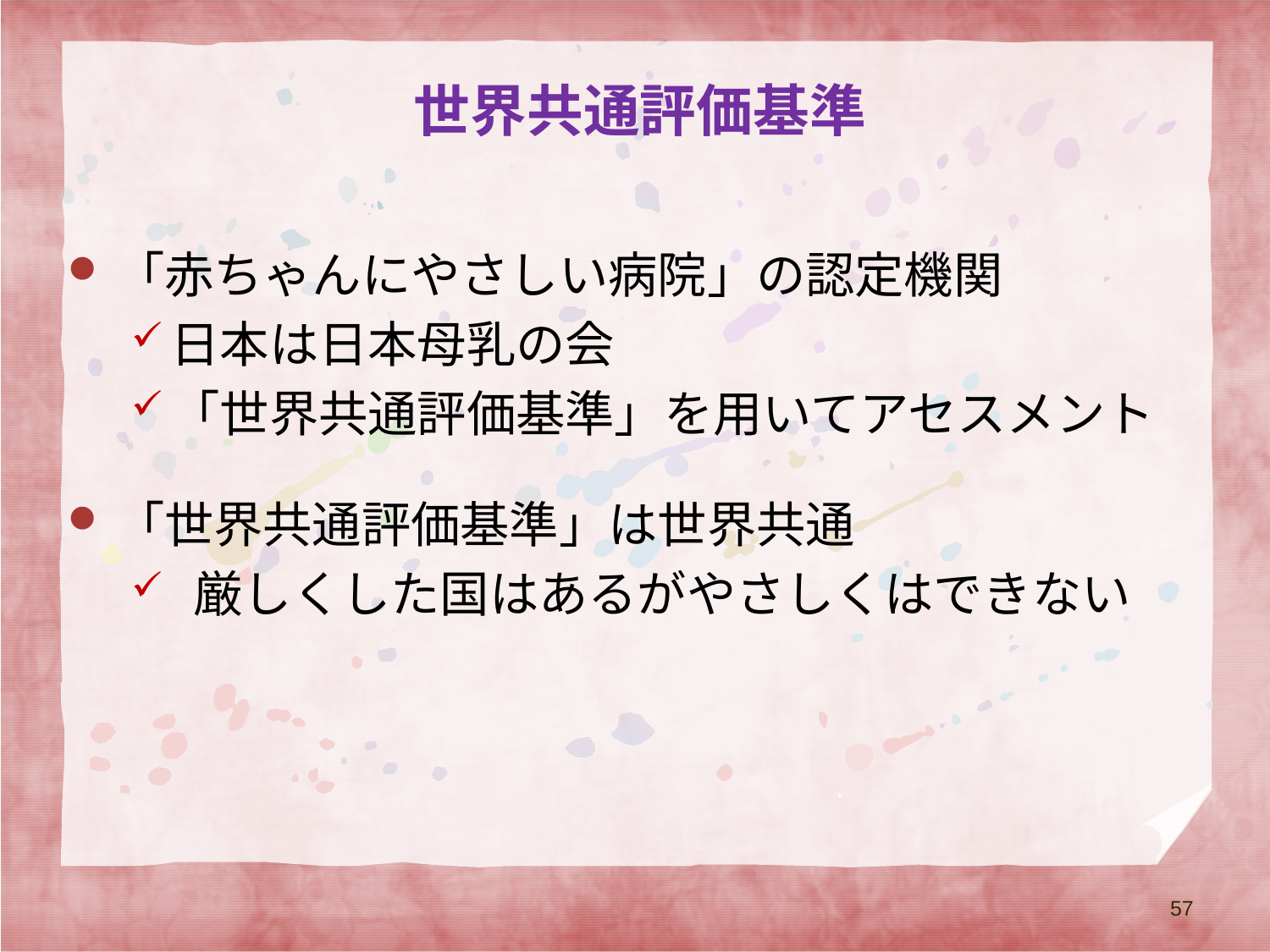

# 世界共通評価基準
「赤ちゃんにやさしい病院」の認定機関
日本は日本母乳の会
「世界共通評価基準」を用いてアセスメント
「世界共通評価基準」は世界共通
 厳しくした国はあるがやさしくはできない
57